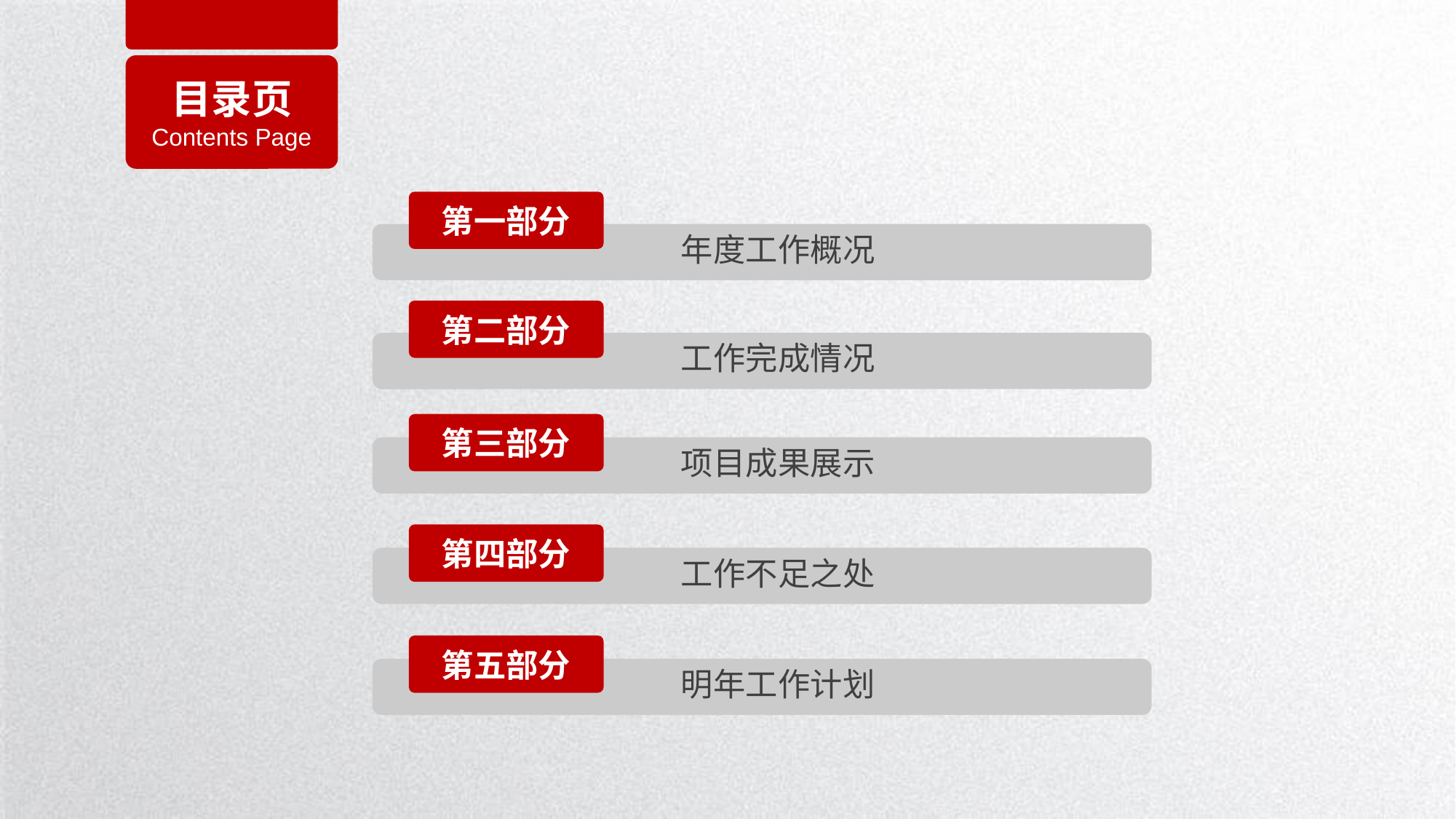

目录页
Contents Page
第一部分

年度工作概况
第二部分

工作完成情况
第三部分

项目成果展示
第四部分

工作不足之处
第五部分

明年工作计划